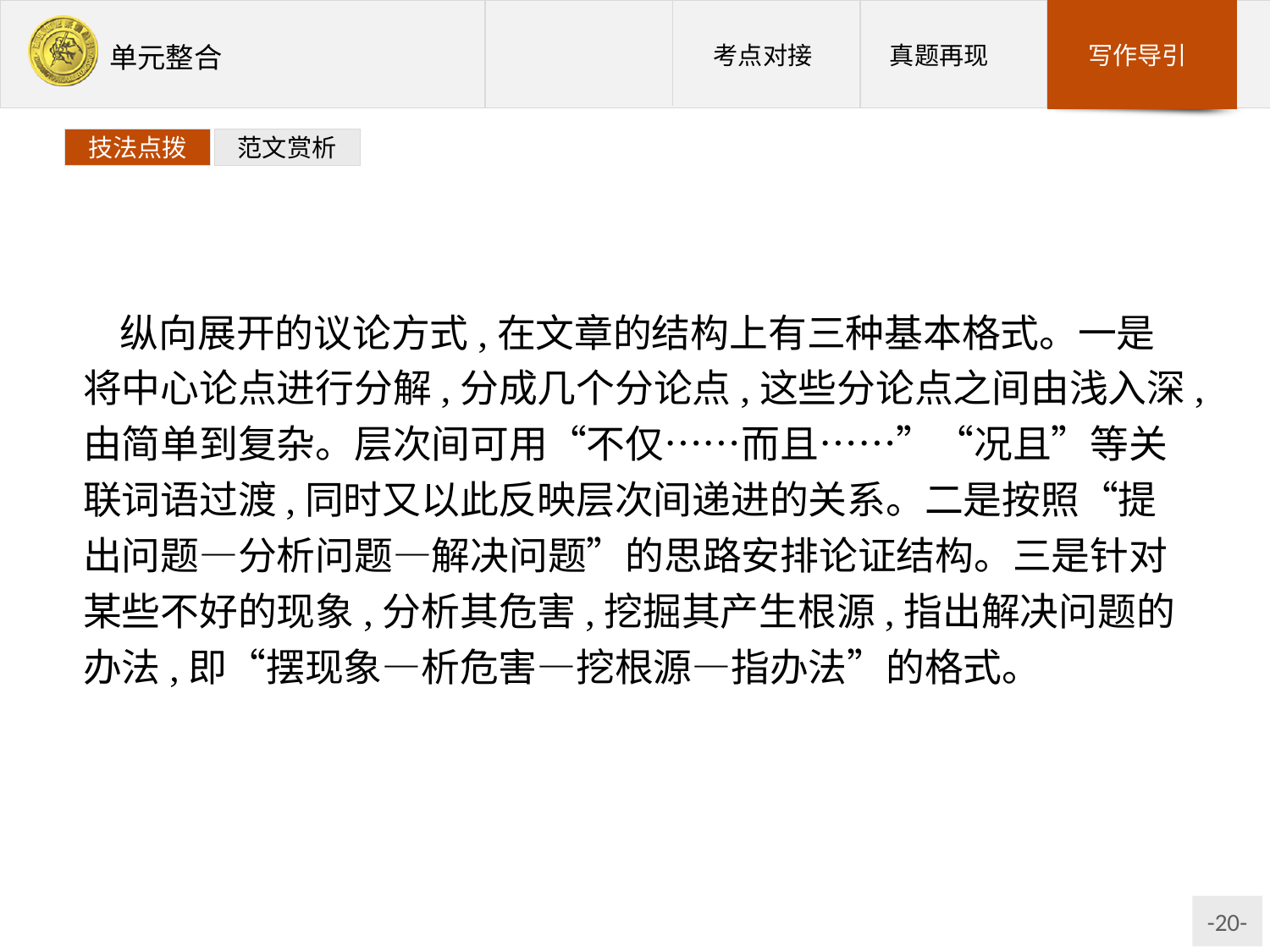

技法点拨
范文赏析
纵向展开的议论方式,在文章的结构上有三种基本格式。一是将中心论点进行分解,分成几个分论点,这些分论点之间由浅入深,由简单到复杂。层次间可用“不仅……而且……”“况且”等关联词语过渡,同时又以此反映层次间递进的关系。二是按照“提出问题—分析问题—解决问题”的思路安排论证结构。三是针对某些不好的现象,分析其危害,挖掘其产生根源,指出解决问题的办法,即“摆现象—析危害—挖根源—指办法”的格式。